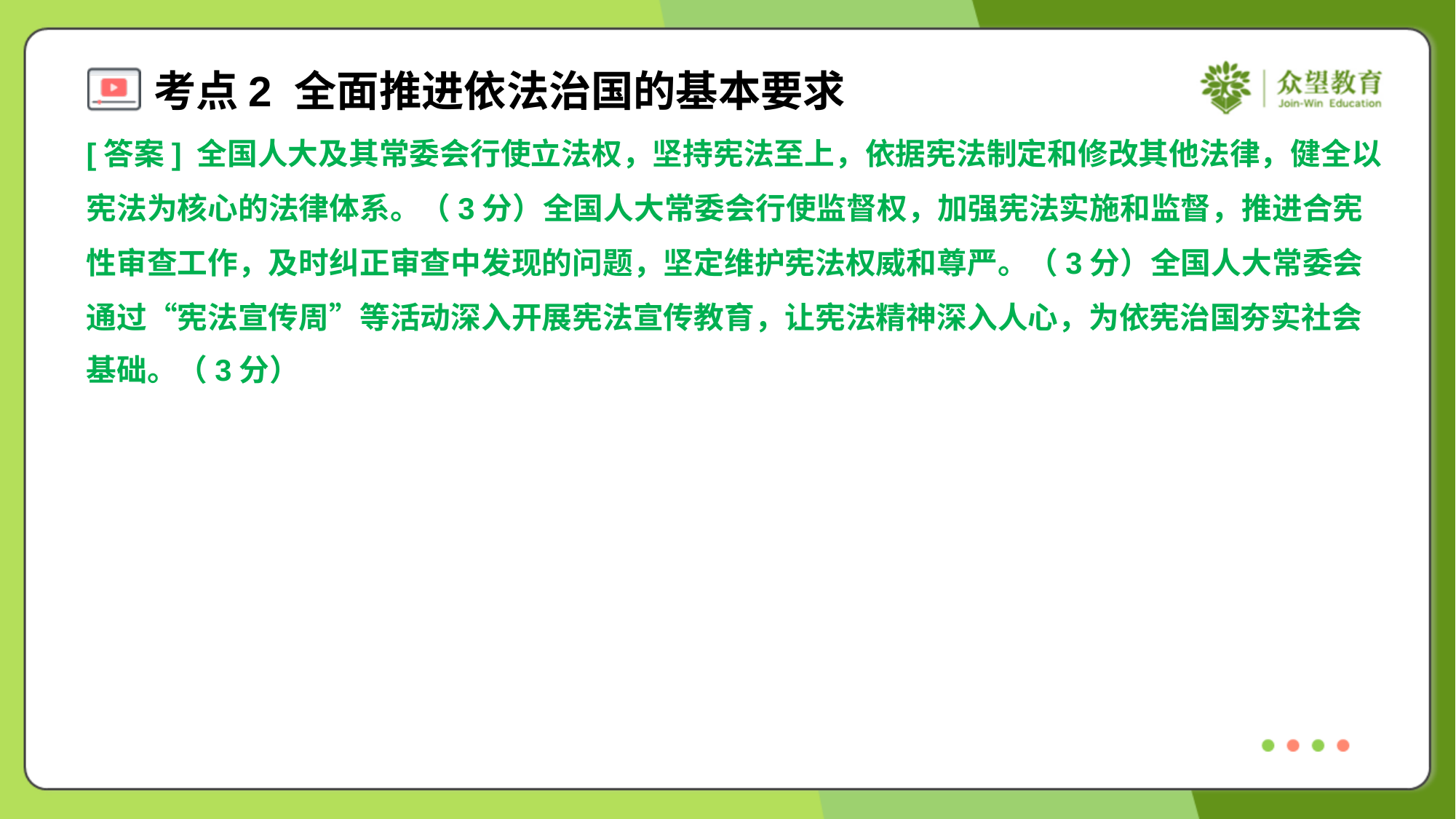

[答案] 全国人大及其常委会行使立法权，坚持宪法至上，依据宪法制定和修改其他法律，健全以
宪法为核心的法律体系。（3分）全国人大常委会行使监督权，加强宪法实施和监督，推进合宪
性审查工作，及时纠正审查中发现的问题，坚定维护宪法权威和尊严。（3分）全国人大常委会
通过“宪法宣传周”等活动深入开展宪法宣传教育，让宪法精神深入人心，为依宪治国夯实社会
基础。（3分）